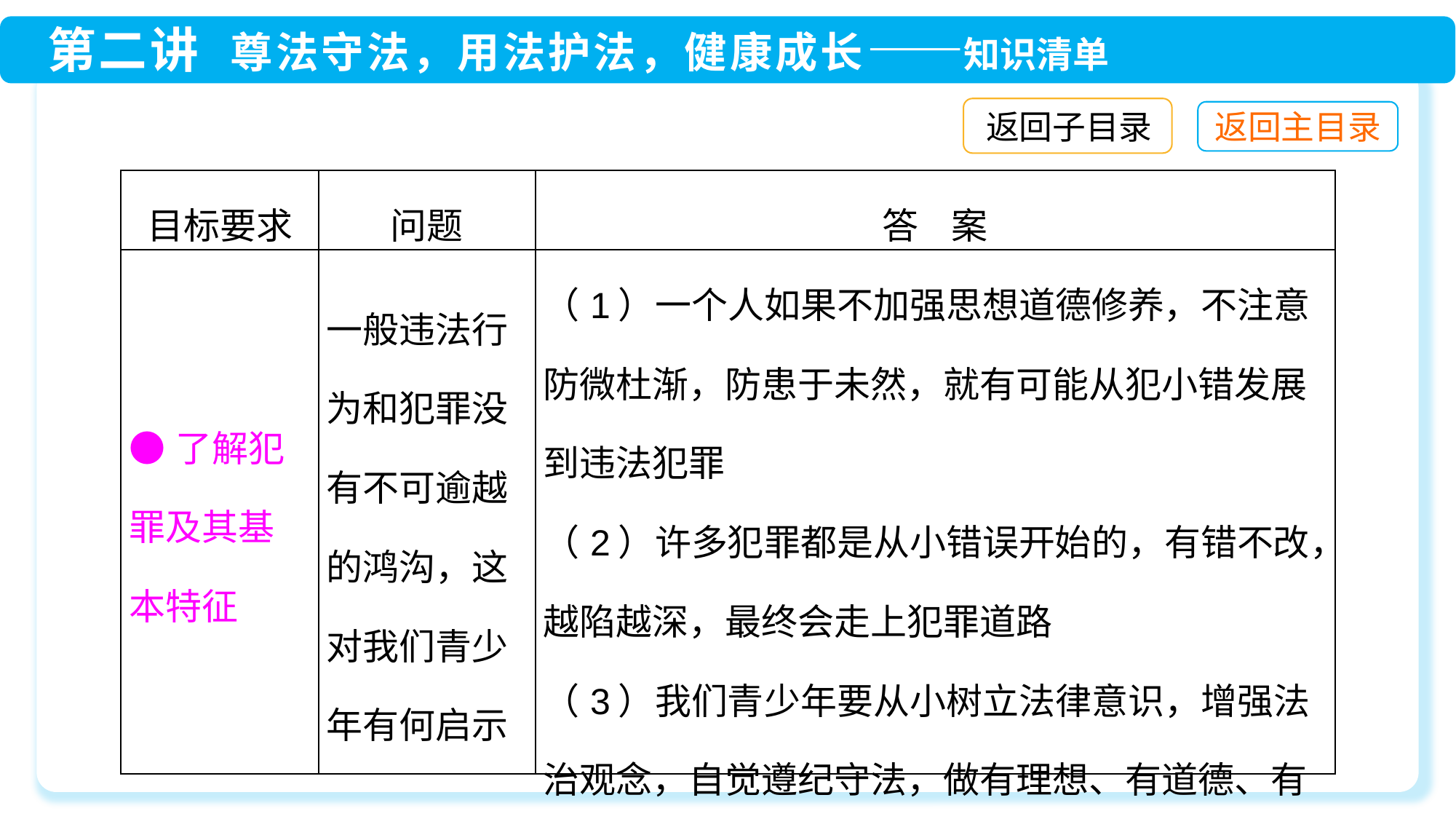

返回子目录
| 目标要求 | 问题 | 答 案 |
| --- | --- | --- |
| ●了解犯罪及其基本特征 | 一般违法行为和犯罪没有不可逾越的鸿沟，这对我们青少年有何启示 | （1）一个人如果不加强思想道德修养，不注意防微杜渐，防患于未然，就有可能从犯小错发展到违法犯罪 （2）许多犯罪都是从小错误开始的，有错不改，越陷越深，最终会走上犯罪道路 （3）我们青少年要从小树立法律意识，增强法治观念，自觉遵纪守法，做有理想、有道德、有文化、有纪律的公民 |